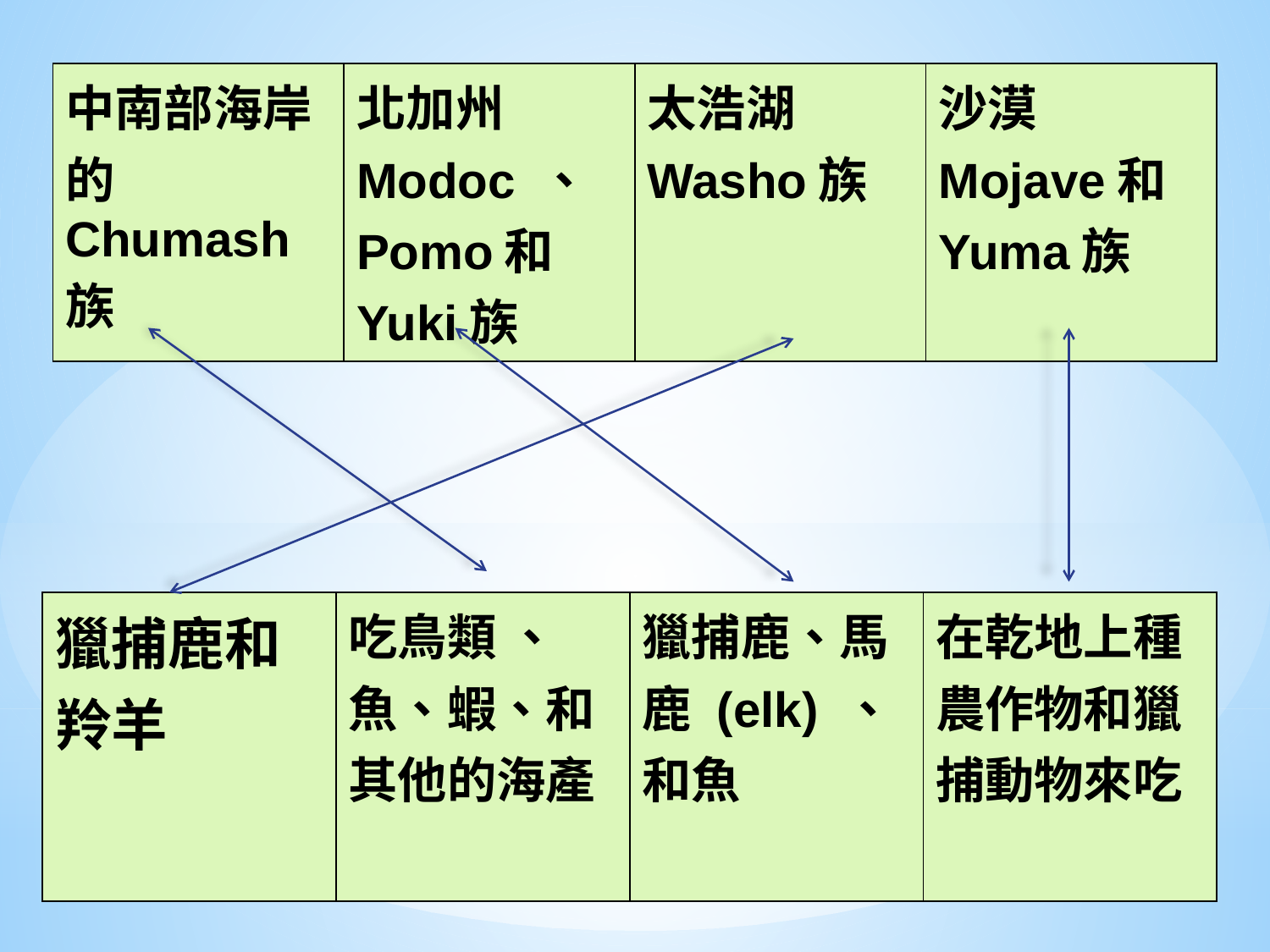

| 中南部海岸的Chumash族 | 北加州 Modoc 、Pomo和 Yuki族 | 太浩湖 Washo族 | 沙漠 Mojave和Yuma族 |
| --- | --- | --- | --- |
| 獵捕鹿和羚羊 | 吃鳥類 、 魚、蝦、和其他的海產 | 獵捕鹿、馬鹿 (elk) 、和魚 | 在乾地上種農作物和獵捕動物來吃 |
| --- | --- | --- | --- |